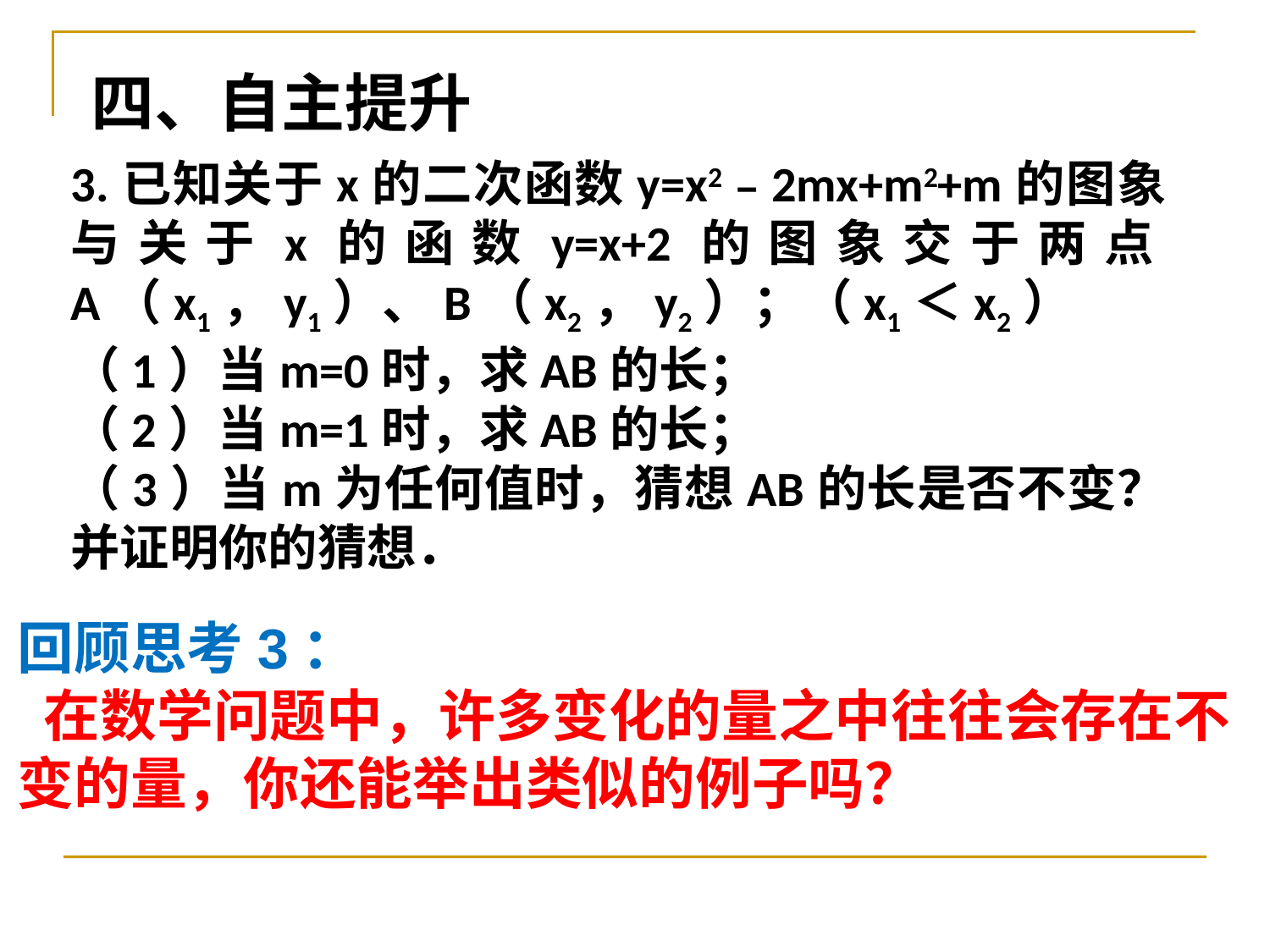

四、自主提升
3.已知关于x的二次函数y=x2﹣2mx+m2+m的图象与关于x的函数y=x+2的图象交于两点A（x1，y1）、B（x2，y2）；（x1＜x2）
（1）当m=0时，求AB的长；
（2）当m=1时，求AB的长；
（3）当m为任何值时，猜想AB的长是否不变？并证明你的猜想．
回顾思考3：
 在数学问题中，许多变化的量之中往往会存在不变的量，你还能举出类似的例子吗？